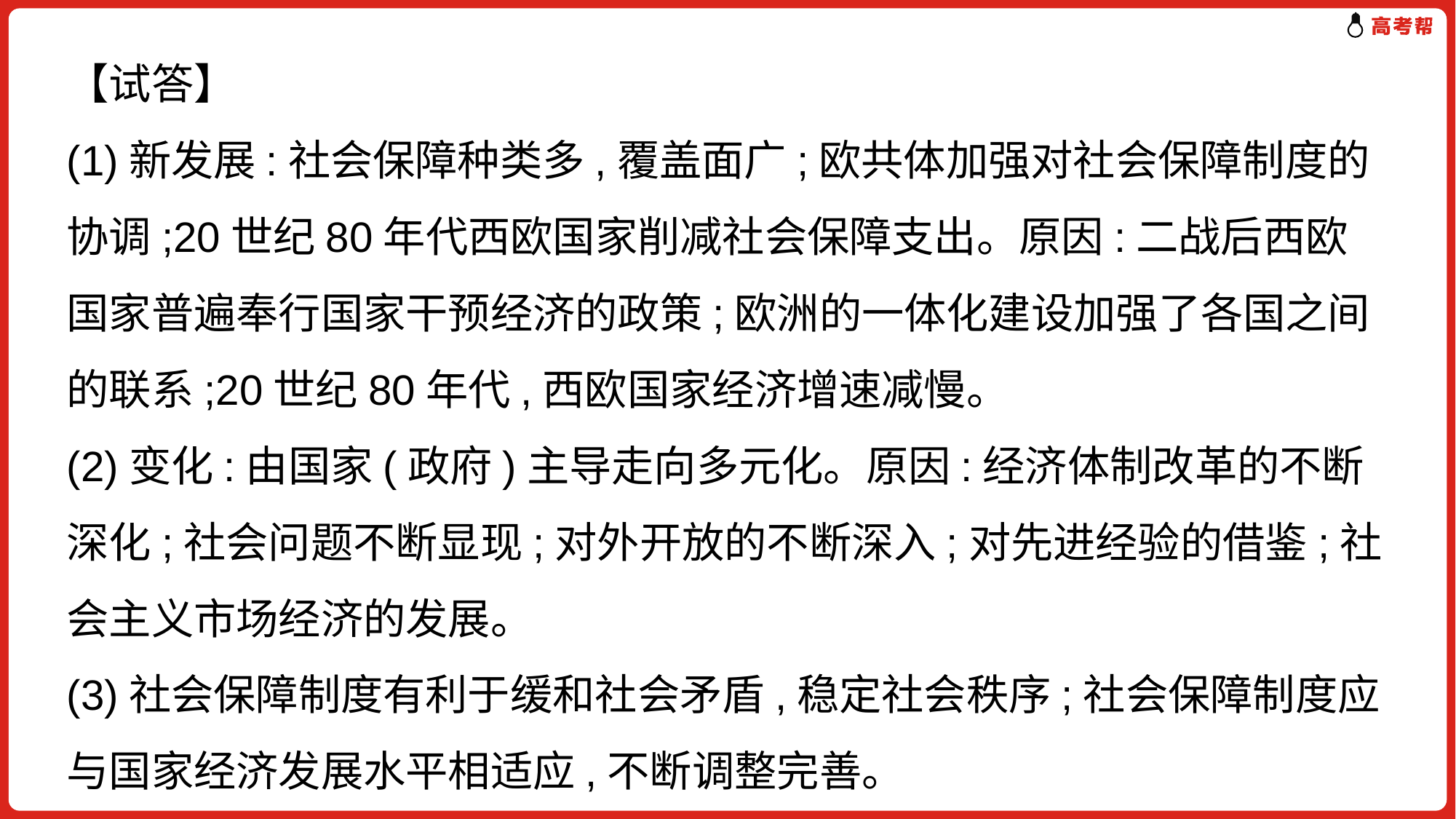

【试答】
(1)新发展:社会保障种类多,覆盖面广;欧共体加强对社会保障制度的协调;20世纪80年代西欧国家削减社会保障支出。原因:二战后西欧国家普遍奉行国家干预经济的政策;欧洲的一体化建设加强了各国之间的联系;20世纪80年代,西欧国家经济增速减慢。
(2)变化:由国家(政府)主导走向多元化。原因:经济体制改革的不断深化;社会问题不断显现;对外开放的不断深入;对先进经验的借鉴;社会主义市场经济的发展。
(3)社会保障制度有利于缓和社会矛盾,稳定社会秩序;社会保障制度应与国家经济发展水平相适应,不断调整完善。